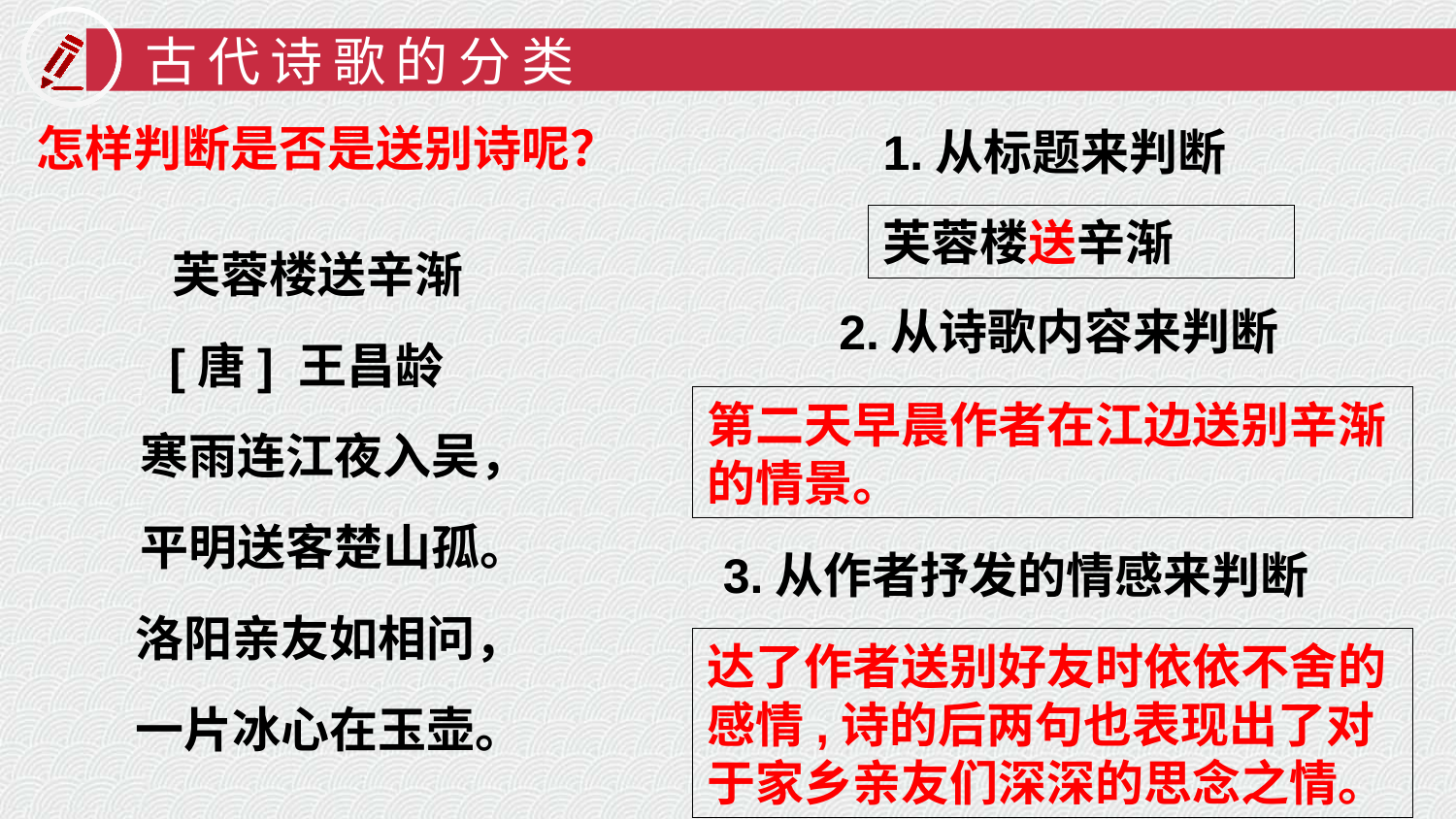

古代诗歌的分类

怎样判断是否是送别诗呢？
1.从标题来判断
 芙蓉楼送辛渐
[唐] 王昌龄
    寒雨连江夜入吴，
    平明送客楚山孤。
   洛阳亲友如相问，
   一片冰心在玉壶。
芙蓉楼送辛渐
2.从诗歌内容来判断
第二天早晨作者在江边送别辛渐的情景。
3.从作者抒发的情感来判断
达了作者送别好友时依依不舍的感情,诗的后两句也表现出了对于家乡亲友们深深的思念之情。